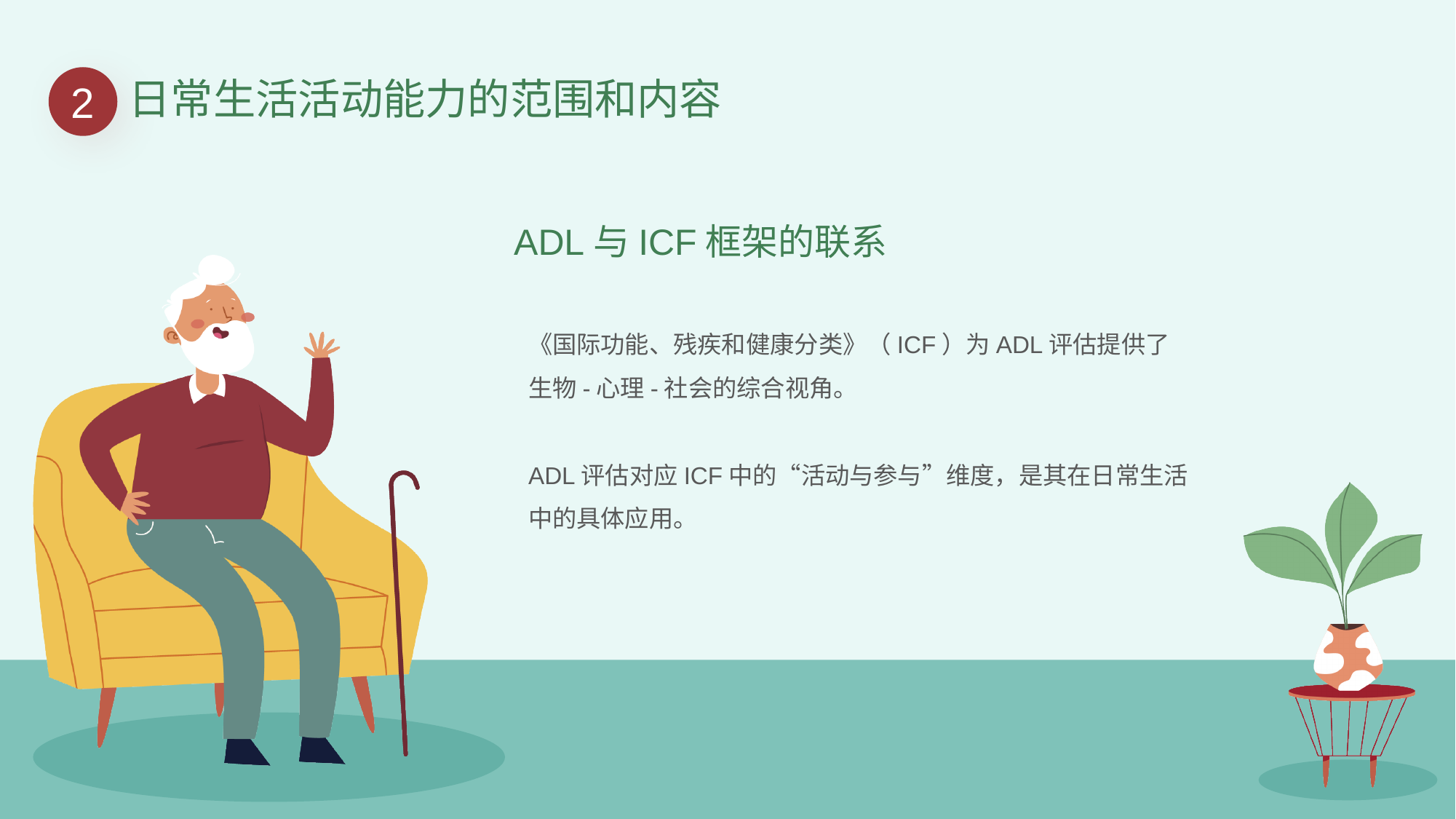

日常生活活动能力的范围和内容
2
ADL与ICF框架的联系
《国际功能、残疾和健康分类》（ICF）为ADL评估提供了生物-心理-社会的综合视角。

ADL评估对应ICF中的“活动与参与”维度，是其在日常生活中的具体应用。